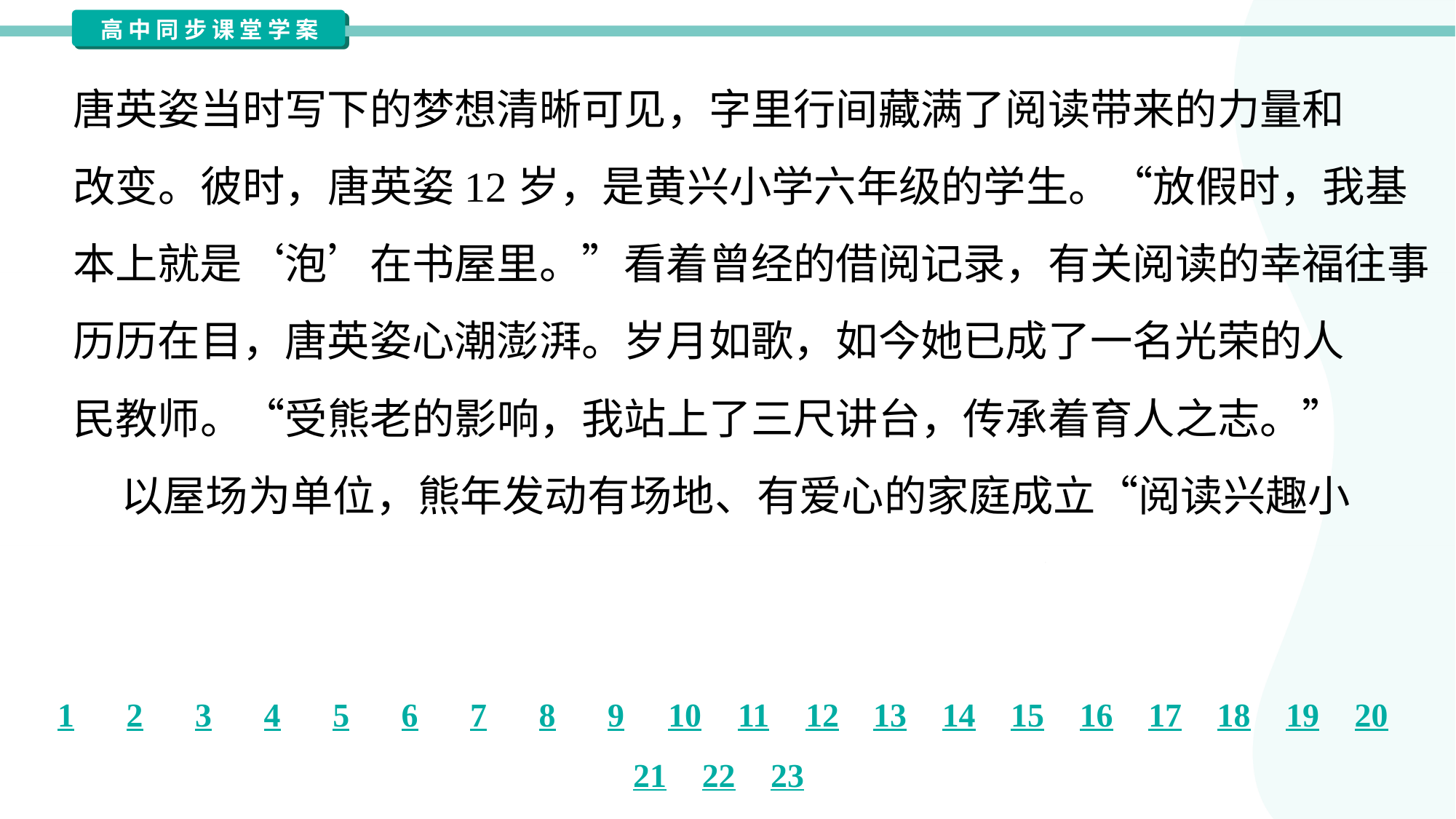

唐英姿当时写下的梦想清晰可见，字里行间藏满了阅读带来的力量和
改变。彼时，唐英姿12岁，是黄兴小学六年级的学生。“放假时，我基
本上就是‘泡’在书屋里。”看着曾经的借阅记录，有关阅读的幸福往事
历历在目，唐英姿心潮澎湃。岁月如歌，如今她已成了一名光荣的人
民教师。“受熊老的影响，我站上了三尺讲台，传承着育人之志。”
    以屋场为单位，熊年发动有场地、有爱心的家庭成立“阅读兴趣小